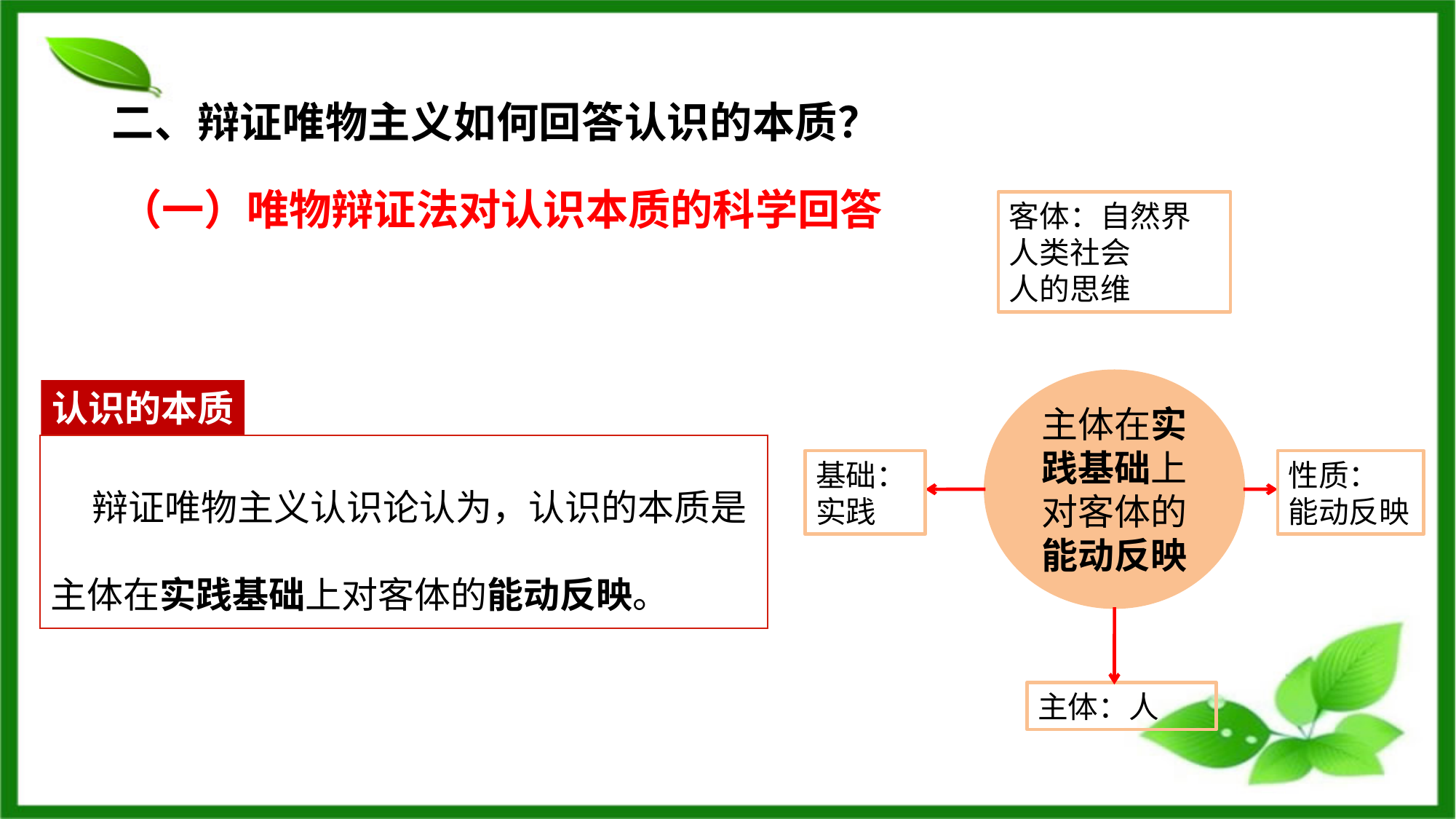

二、辩证唯物主义如何回答认识的本质？
（一）唯物辩证法对认识本质的科学回答
客体：自然界
人类社会
人的思维
主体在实践基础上对客体的能动反映
认识的本质
    辩证唯物主义认识论认为，认识的本质是主体在实践基础上对客体的能动反映。
基础：实践
性质：
能动反映
主体：人